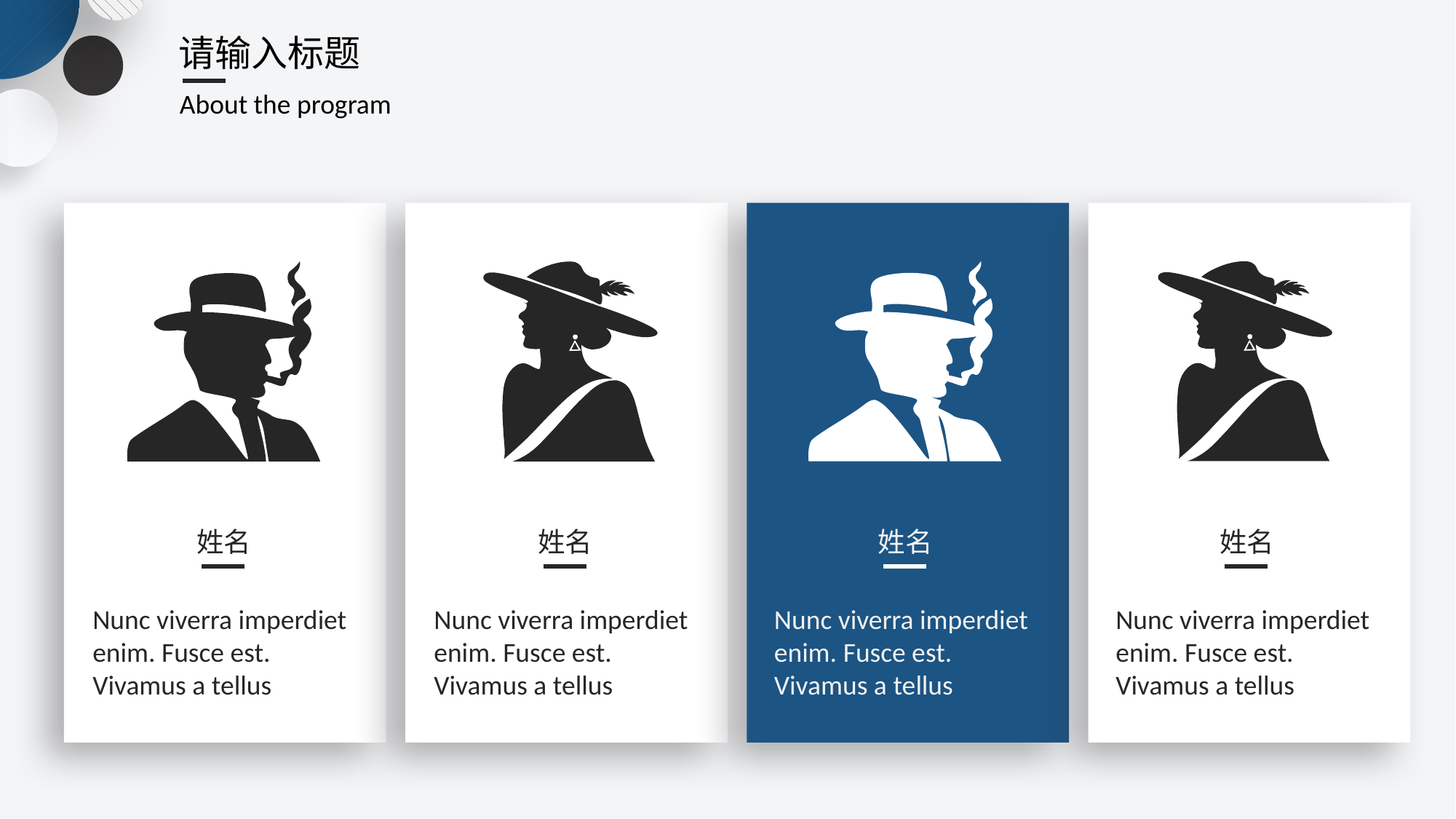

请输入标题

About the program

姓名
姓名
姓名
姓名
Nunc viverra imperdiet enim. Fusce est. Vivamus a tellus
Nunc viverra imperdiet enim. Fusce est. Vivamus a tellus
Nunc viverra imperdiet enim. Fusce est. Vivamus a tellus
Nunc viverra imperdiet enim. Fusce est. Vivamus a tellus